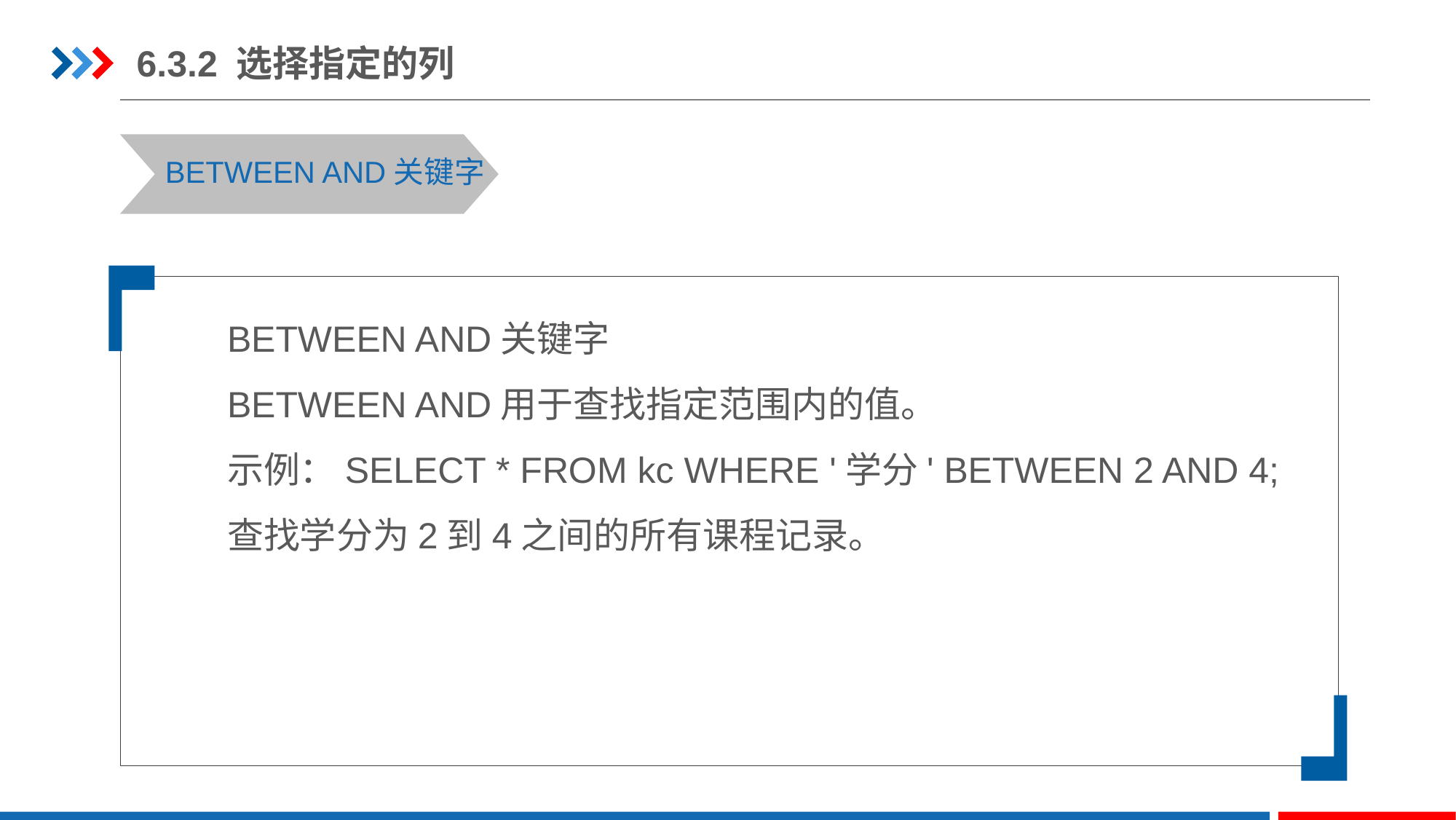

6.3.2 选择指定的列

BETWEEN AND关键字

BETWEEN AND关键字
BETWEEN AND用于查找指定范围内的值。
示例：SELECT * FROM kc WHERE '学分' BETWEEN 2 AND 4;
查找学分为2到4之间的所有课程记录。